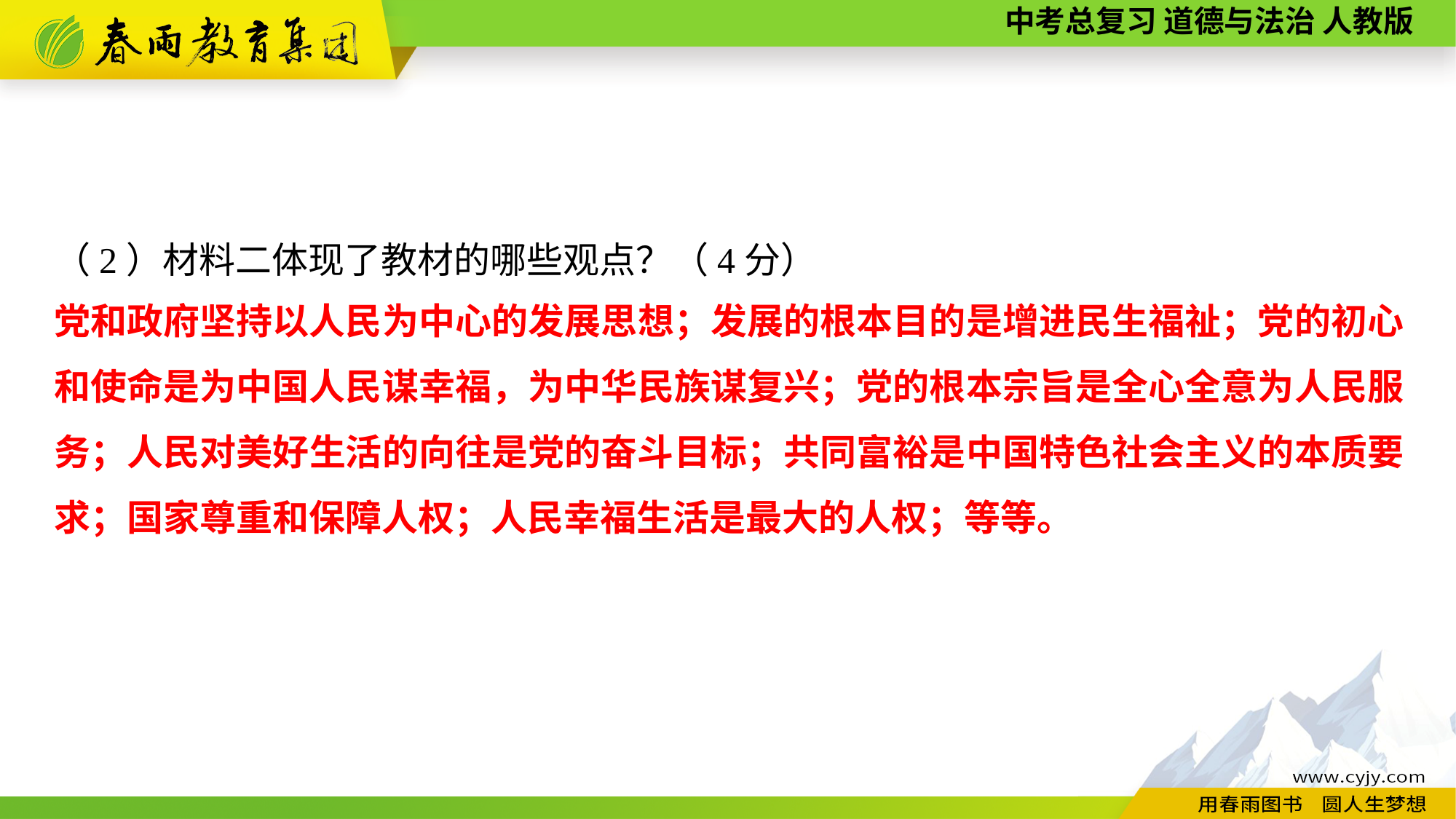

（2）材料二体现了教材的哪些观点？（4分）
党和政府坚持以人民为中心的发展思想；发展的根本目的是增进民生福祉；党的初心和使命是为中国人民谋幸福，为中华民族谋复兴；党的根本宗旨是全心全意为人民服务；人民对美好生活的向往是党的奋斗目标；共同富裕是中国特色社会主义的本质要求；国家尊重和保障人权；人民幸福生活是最大的人权；等等。